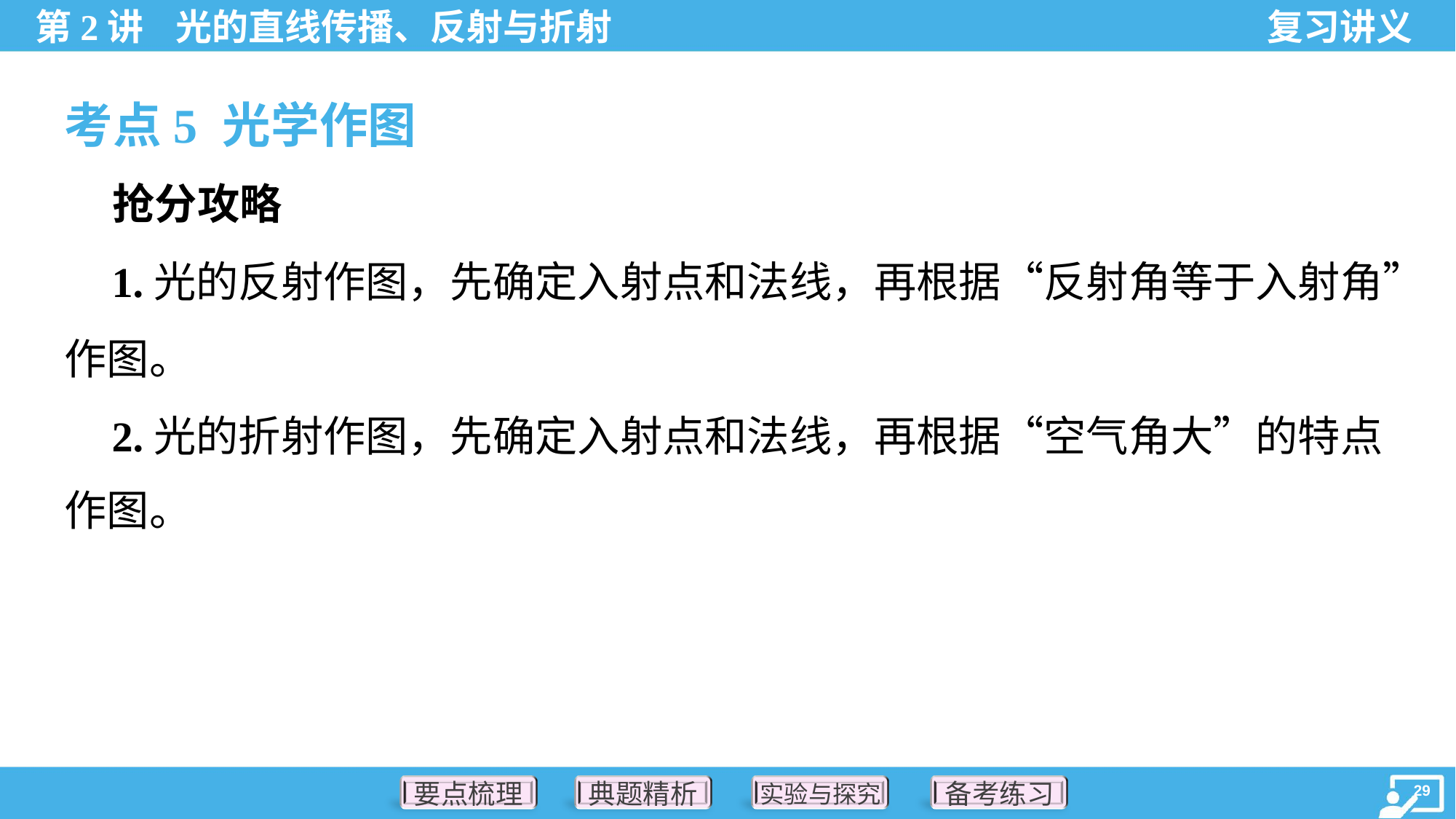

考点5 光学作图
    抢分攻略
    1.光的反射作图，先确定入射点和法线，再根据“反射角等于入射角”
作图。
    2.光的折射作图，先确定入射点和法线，再根据“空气角大”的特点
作图。